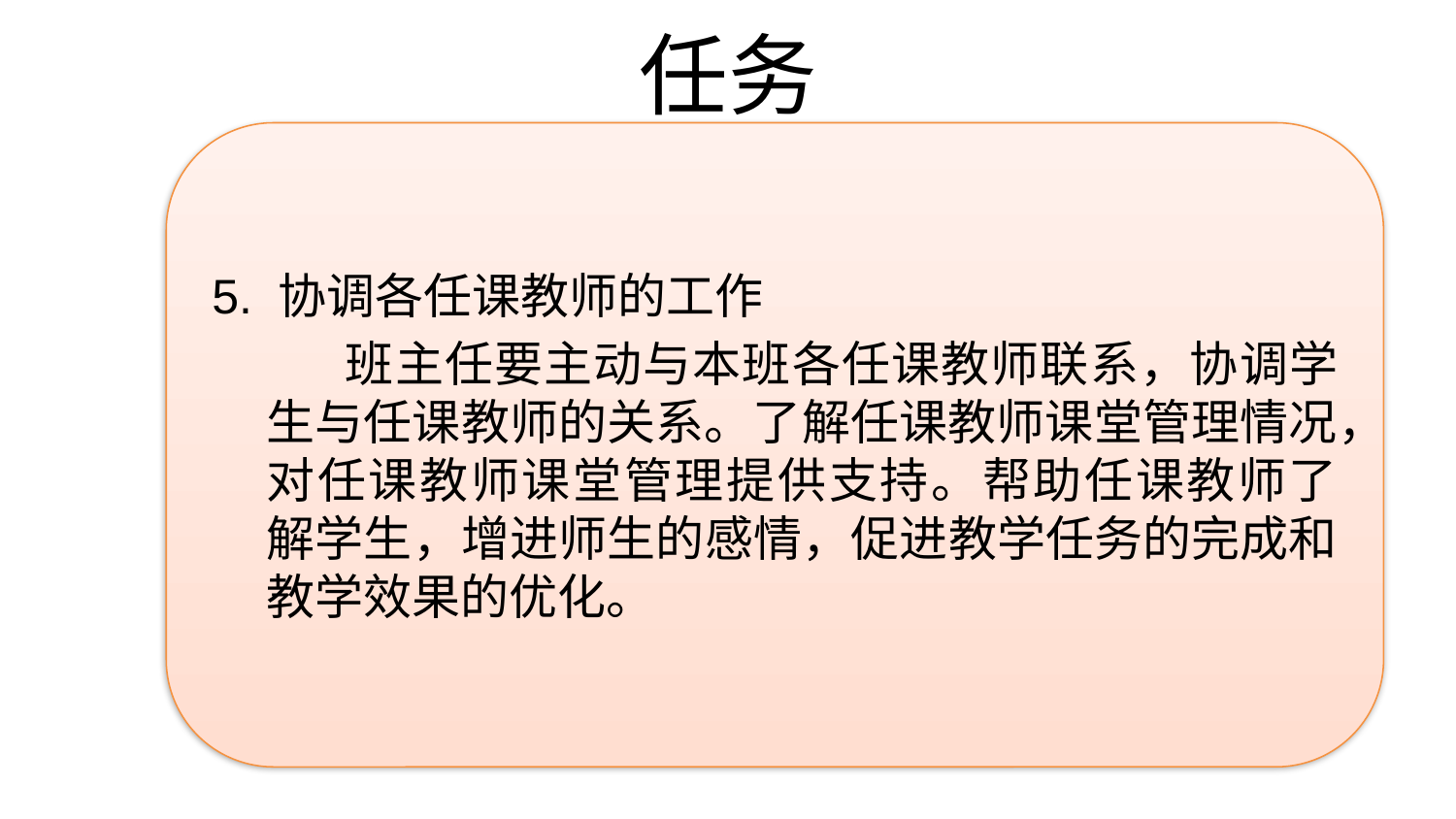

# 任务
5. 协调各任课教师的工作
          班主任要主动与本班各任课教师联系，协调学生与任课教师的关系。了解任课教师课堂管理情况，对任课教师课堂管理提供支持。帮助任课教师了 解学生，增进师生的感情，促进教学任务的完成和教学效果的优化。